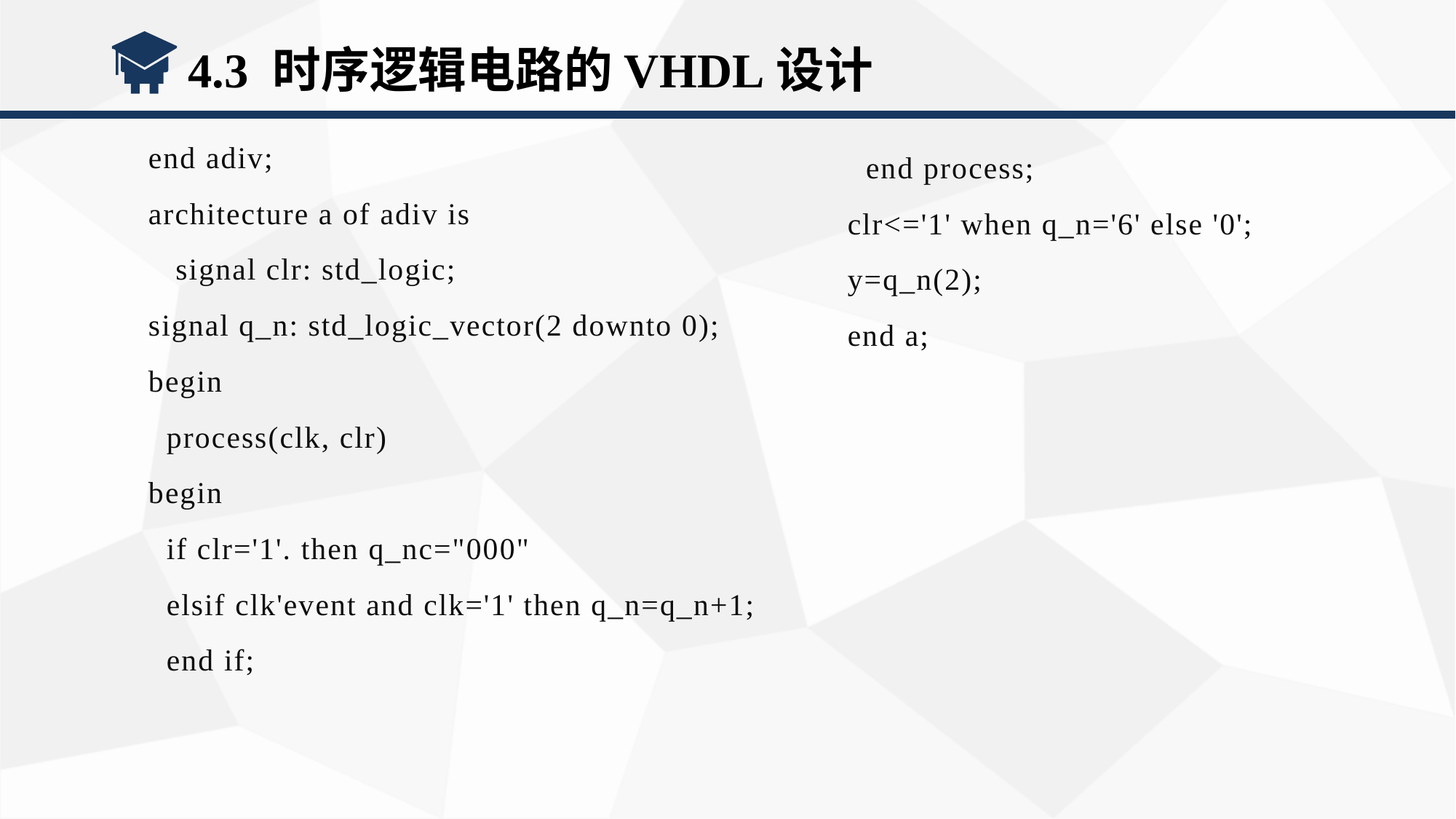

4.3 时序逻辑电路的VHDL设计

end adiv;
architecture a of adiv is
   signal clr: std_logic;
signal q_n: std_logic_vector(2 downto 0);
begin
  process(clk, clr)
begin
  if clr='1'. then q_nc="000"
  elsif clk'event and clk='1' then q_n=q_n+1;
  end if;

  end process;
clr<='1' when q_n='6' else '0';
y=q_n(2);
end a;